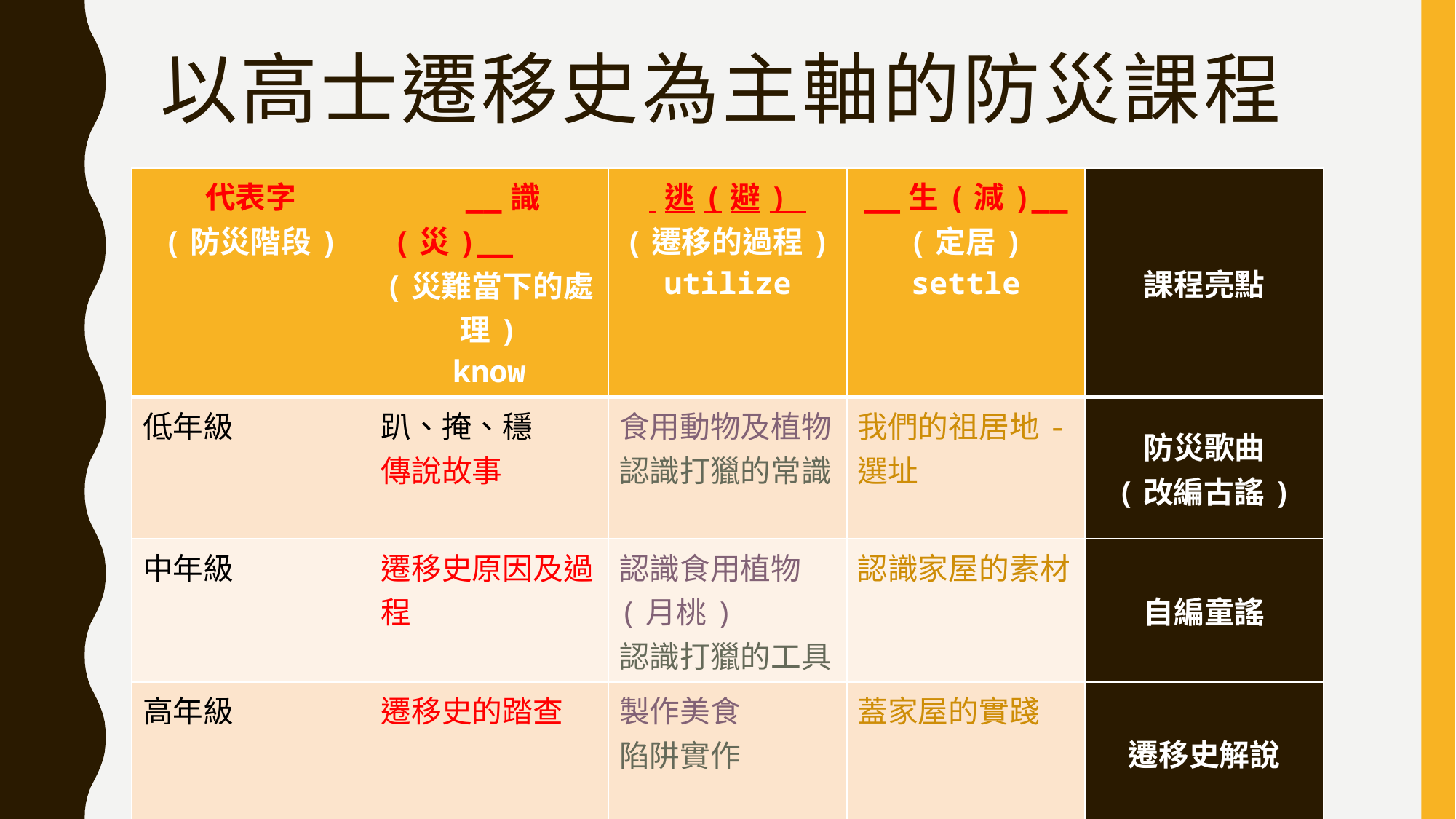

# 以高士遷移史為主軸的防災課程
| 代表字 (防災階段) | \_\_識(災)\_\_ (災難當下的處理) know | 逃(避) (遷移的過程) utilize | \_\_生(減)\_\_ (定居) settle | 課程亮點 |
| --- | --- | --- | --- | --- |
| 低年級 | 趴、掩、穩 傳說故事 | 食用動物及植物 認識打獵的常識 | 我們的祖居地-選址 | 防災歌曲 (改編古謠) |
| 中年級 | 遷移史原因及過程 | 認識食用植物(月桃) 認識打獵的工具 | 認識家屋的素材 | 自編童謠 |
| 高年級 | 遷移史的踏查 | 製作美食 陷阱實作 | 蓋家屋的實踐 | 遷移史解說 |